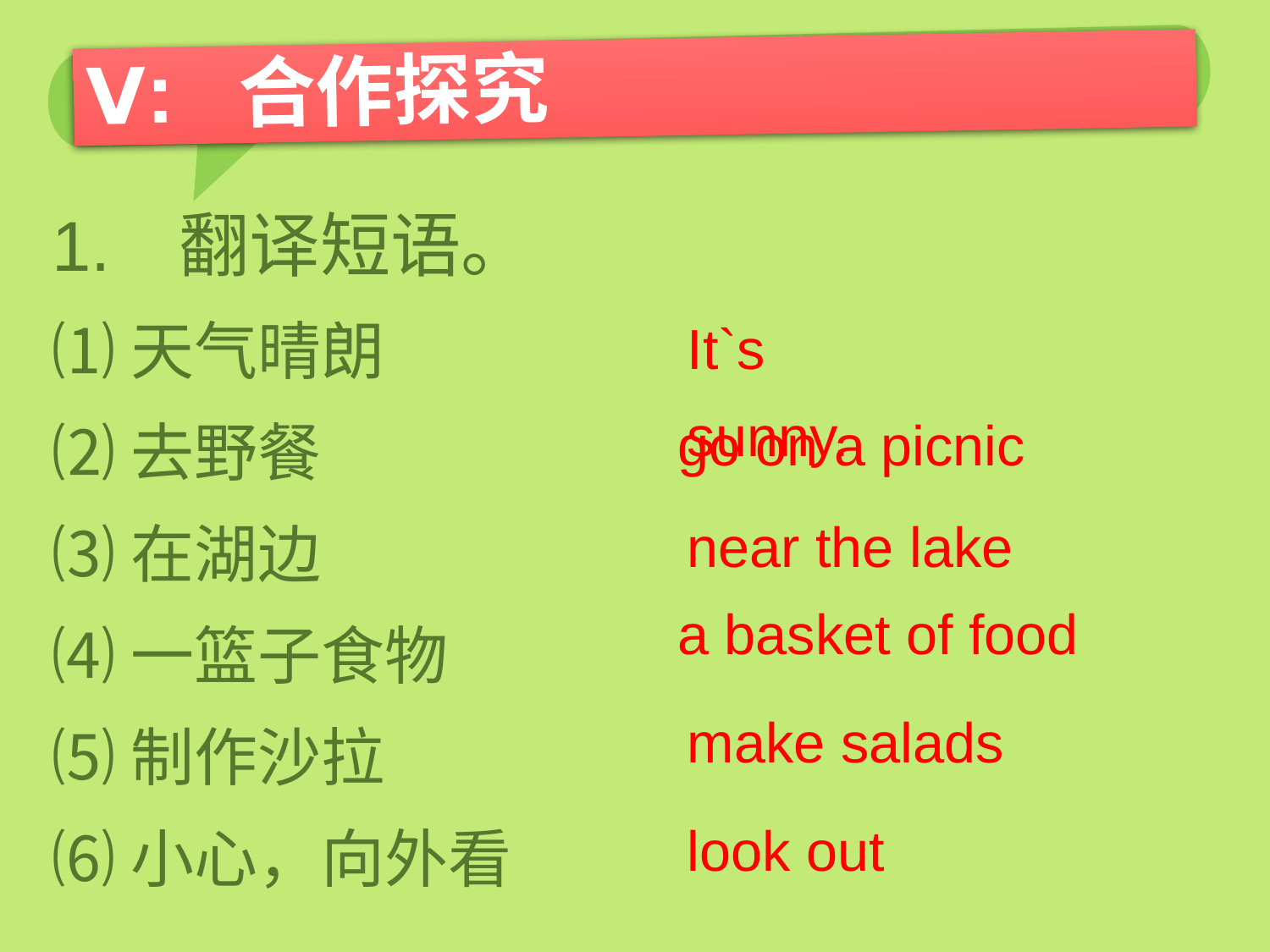

# Ⅴ:  合作探究
1.	翻译短语。
⑴天气晴朗
⑵去野餐
⑶在湖边
⑷一篮子食物
⑸制作沙拉
⑹小心，向外看
It`s sunny.
go on a picnic
near the lake
a basket of food
make salads
look out